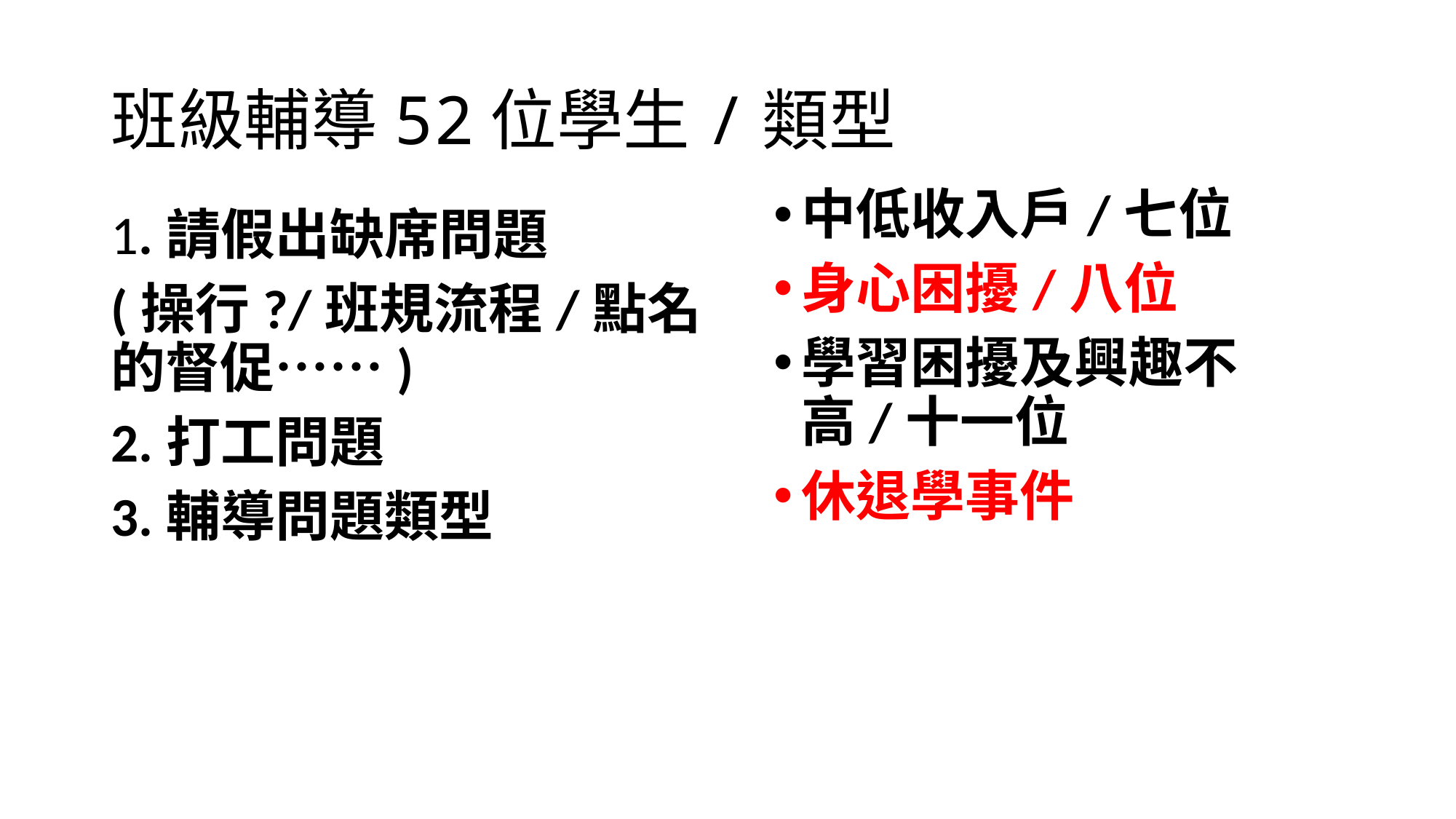

# 班級輔導52位學生/類型
中低收入戶/七位
身心困擾/八位
學習困擾及興趣不高/十一位
休退學事件

1.請假出缺席問題
(操行?/班規流程/點名的督促……)
2.打工問題
3.輔導問題類型